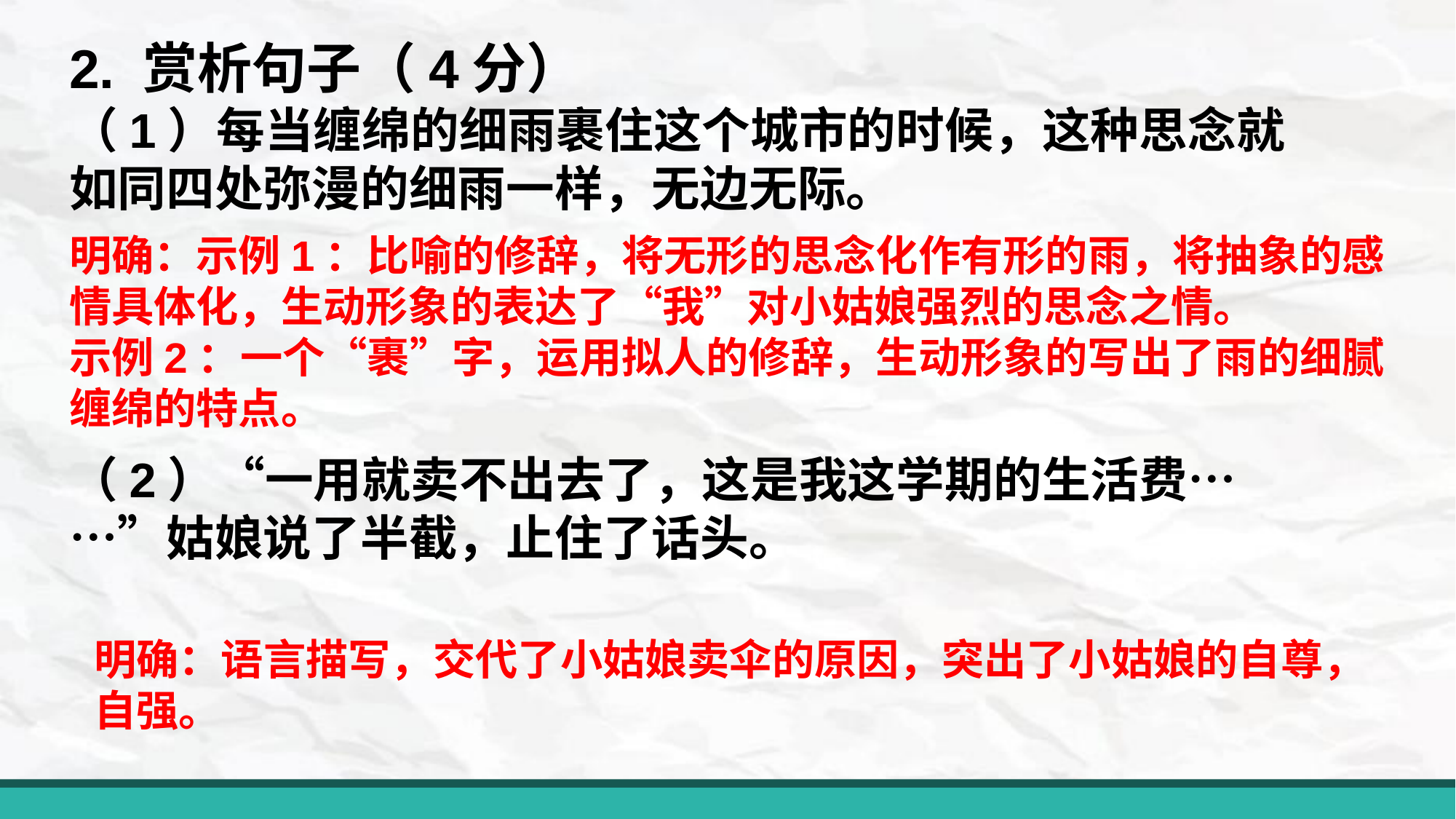

2. 赏析句子（4分）
（1）每当缠绵的细雨裹住这个城市的时候，这种思念就如同四处弥漫的细雨一样，无边无际。

（2）“一用就卖不出去了，这是我这学期的生活费……”姑娘说了半截，止住了话头。

明确：示例1：比喻的修辞，将无形的思念化作有形的雨，将抽象的感情具体化，生动形象的表达了“我”对小姑娘强烈的思念之情。示例2：一个“裹”字，运用拟人的修辞，生动形象的写出了雨的细腻缠绵的特点。

明确：语言描写，交代了小姑娘卖伞的原因，突出了小姑娘的自尊，自强。